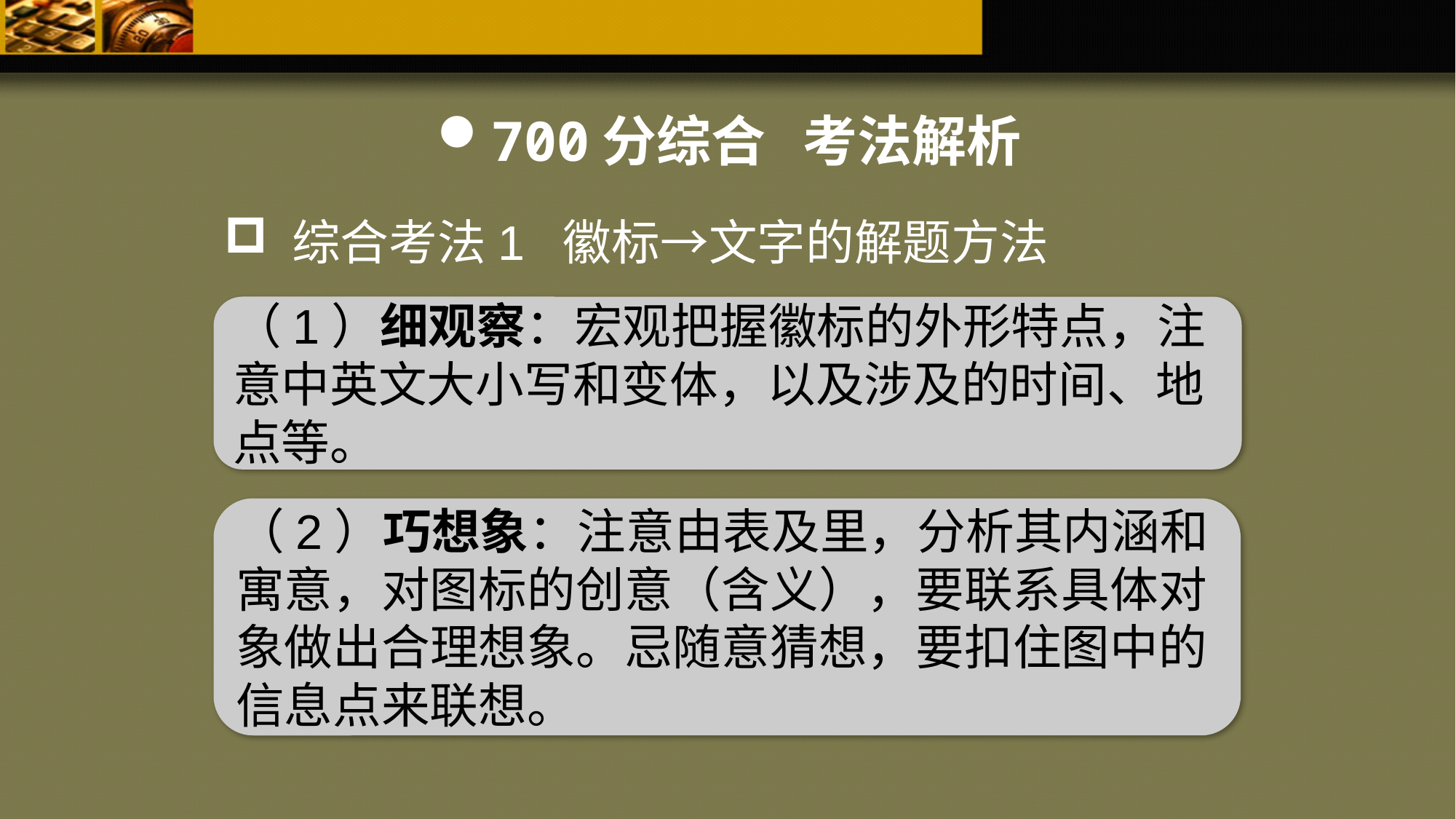

700分综合   考法解析
 综合考法1  徽标→文字的解题方法
（1）细观察：宏观把握徽标的外形特点，注意中英文大小写和变体，以及涉及的时间、地点等。
（2）巧想象：注意由表及里，分析其内涵和寓意，对图标的创意（含义），要联系具体对象做出合理想象。忌随意猜想，要扣住图中的信息点来联想。